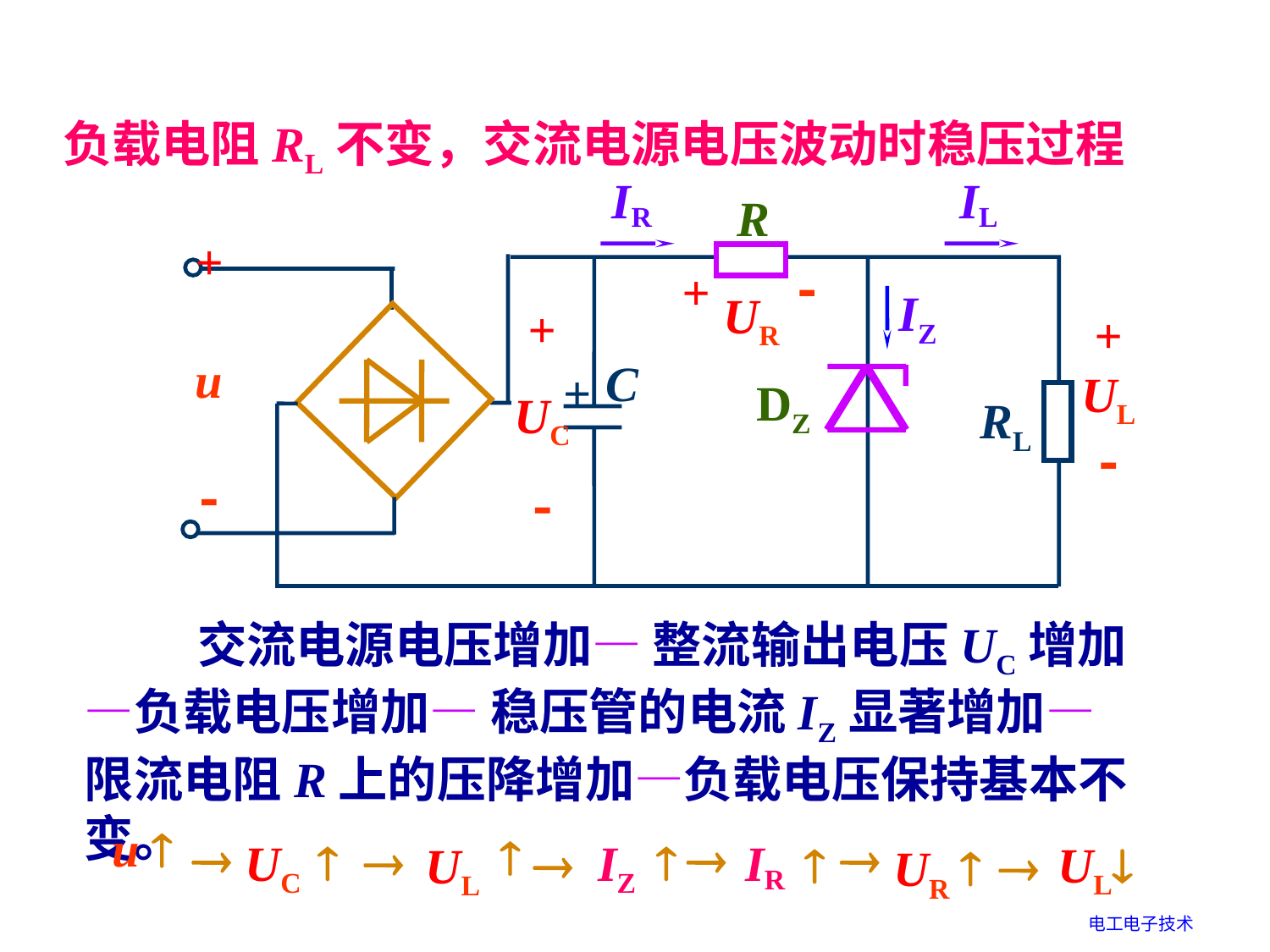

负载电阻RL不变，交流电源电压波动时稳压过程
IR
IL
R

−
+

u

−

+

UR
IZ

+
UC
−

+
UL
−

C
+

DZ

RL

         交流电源电压增加— 整流输出电压UC增加—负载电压增加— 稳压管的电流IZ显著增加— 限流电阻R上的压降增加—负载电压保持基本不变。
u ↑
 ↑
→
→
→
→
 ↑
 ↑
UC
IZ
IR
→
UL↓
 ↑
UL
→
 ↑
UR
电工电子技术